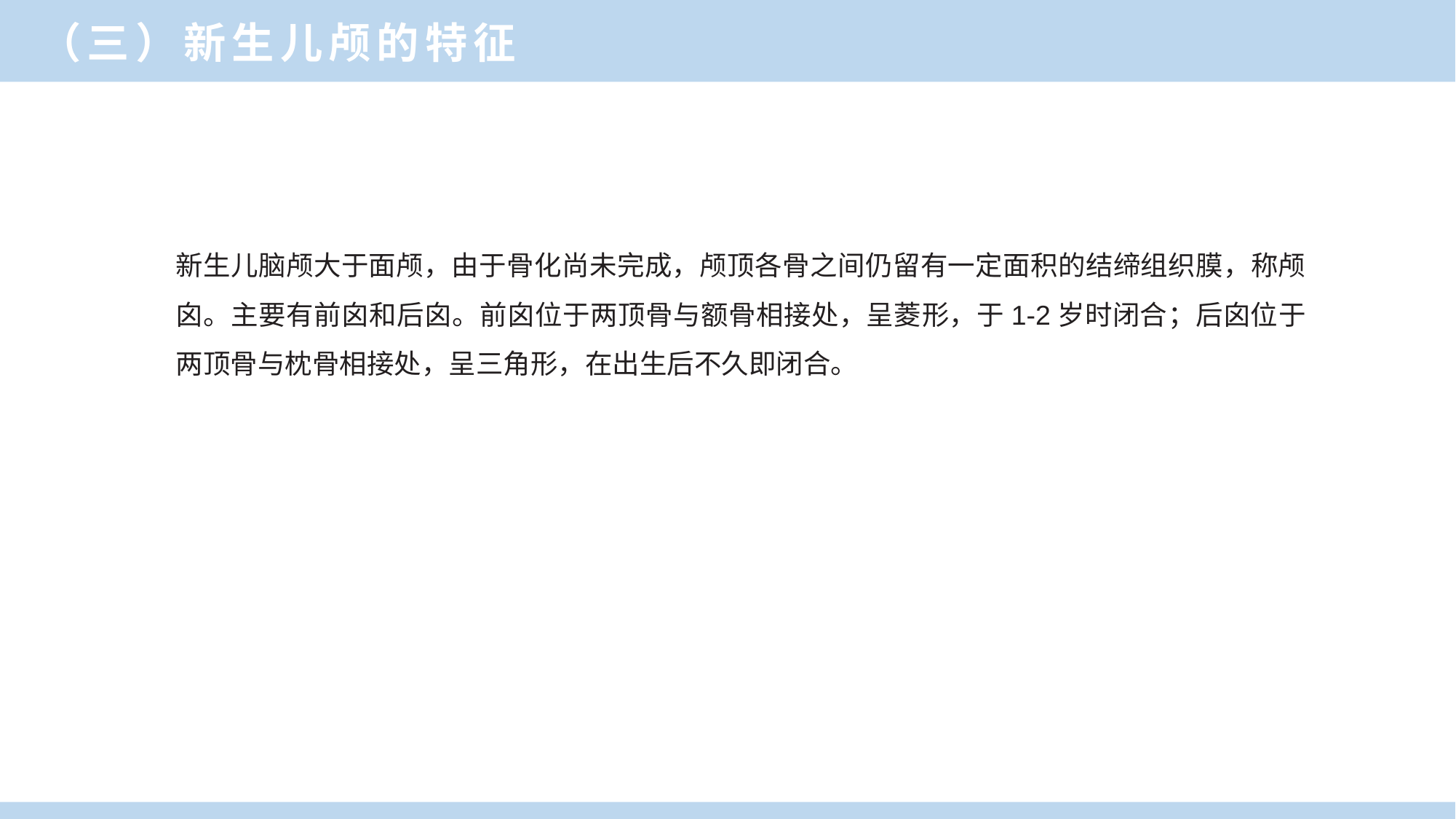

（三）新生儿颅的特征

新生儿脑颅大于面颅，由于骨化尚未完成，颅顶各骨之间仍留有一定面积的结缔组织膜，称颅囟。主要有前囟和后囟。前囟位于两顶骨与额骨相接处，呈菱形，于1-2岁时闭合；后囟位于两顶骨与枕骨相接处，呈三角形，在出生后不久即闭合。